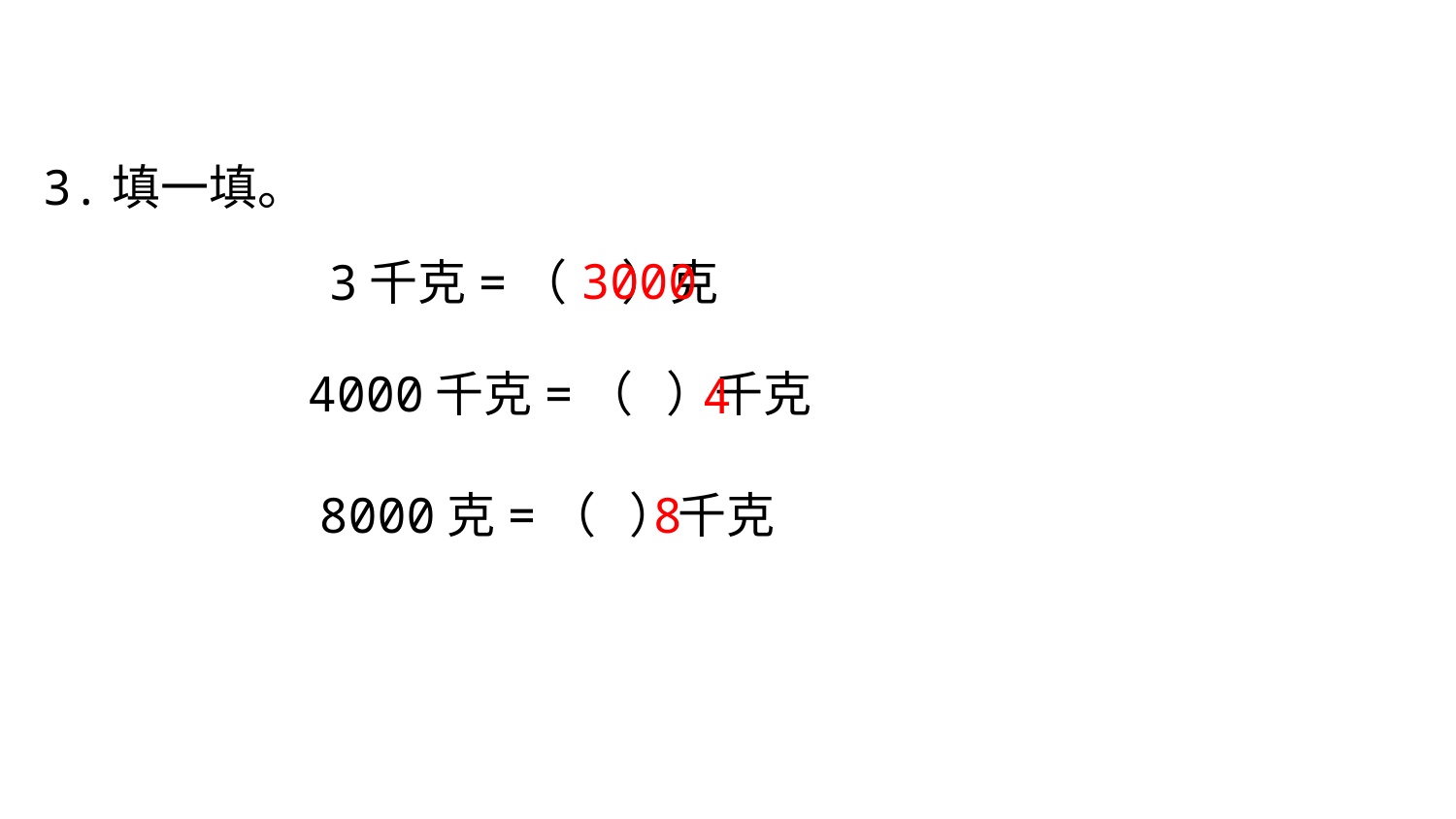

3.填一填。
3000
3千克=（     ）克
4000千克=（   ）千克
4
8000克=（   ）千克
8